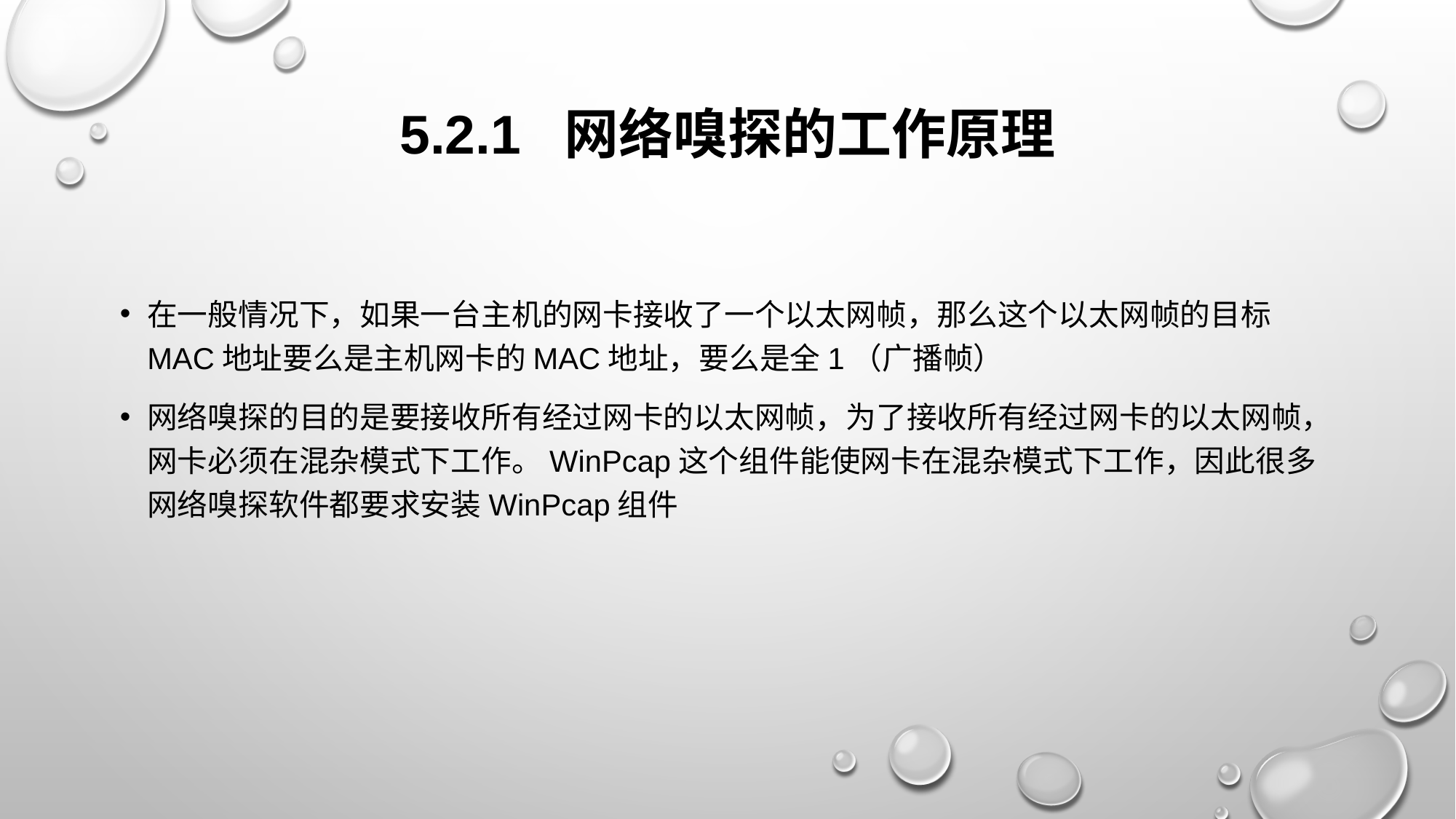

# 5.2.1  网络嗅探的工作原理
在一般情况下，如果一台主机的网卡接收了一个以太网帧，那么这个以太网帧的目标MAC地址要么是主机网卡的MAC地址，要么是全1（广播帧）
网络嗅探的目的是要接收所有经过网卡的以太网帧，为了接收所有经过网卡的以太网帧，网卡必须在混杂模式下工作。WinPcap这个组件能使网卡在混杂模式下工作，因此很多网络嗅探软件都要求安装WinPcap组件